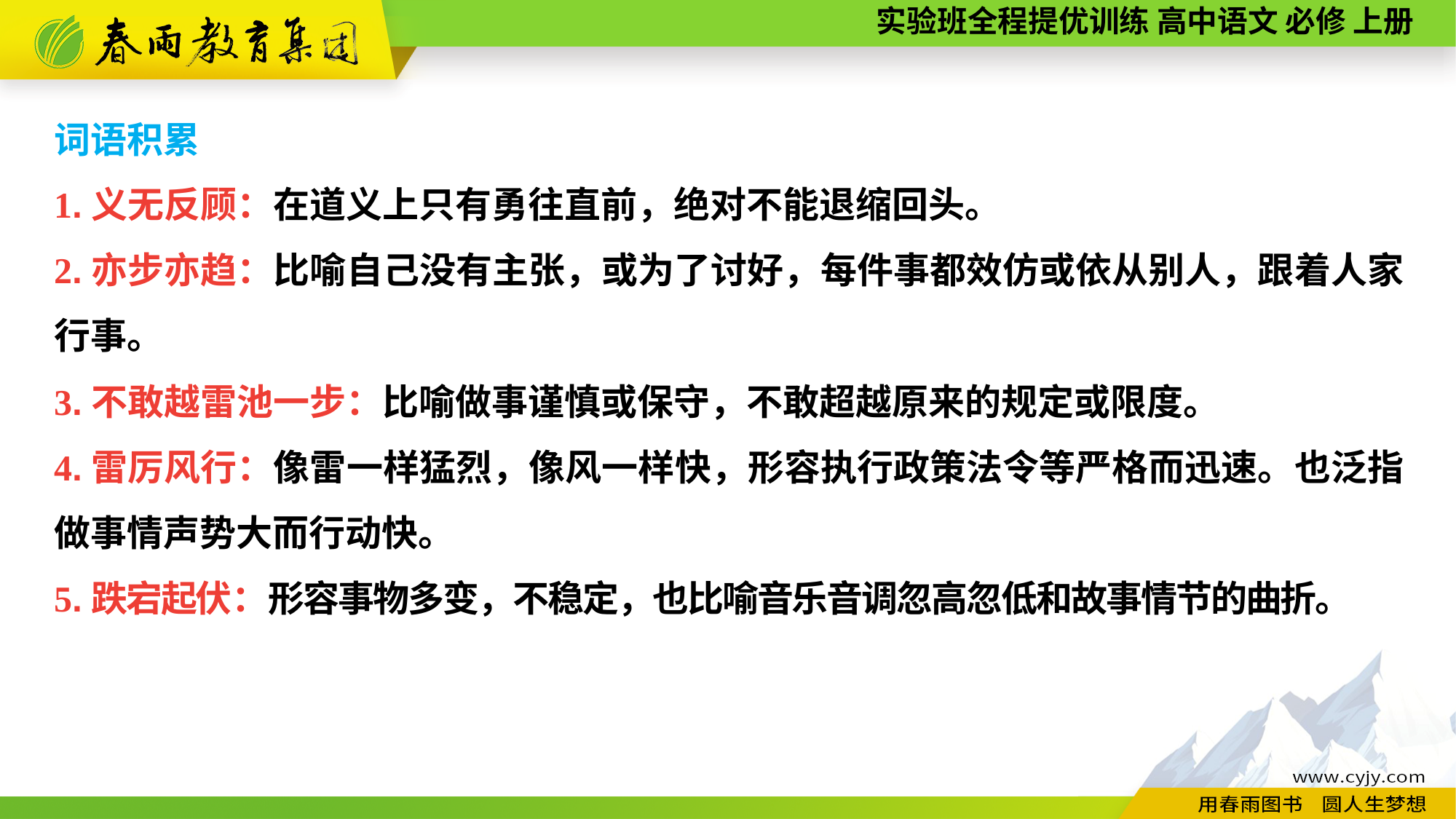

词语积累
1.义无反顾：在道义上只有勇往直前，绝对不能退缩回头。
2.亦步亦趋：比喻自己没有主张，或为了讨好，每件事都效仿或依从别人，跟着人家行事。
3.不敢越雷池一步：比喻做事谨慎或保守，不敢超越原来的规定或限度。
4.雷厉风行：像雷一样猛烈，像风一样快，形容执行政策法令等严格而迅速。也泛指做事情声势大而行动快。
5.跌宕起伏：形容事物多变，不稳定，也比喻音乐音调忽高忽低和故事情节的曲折。